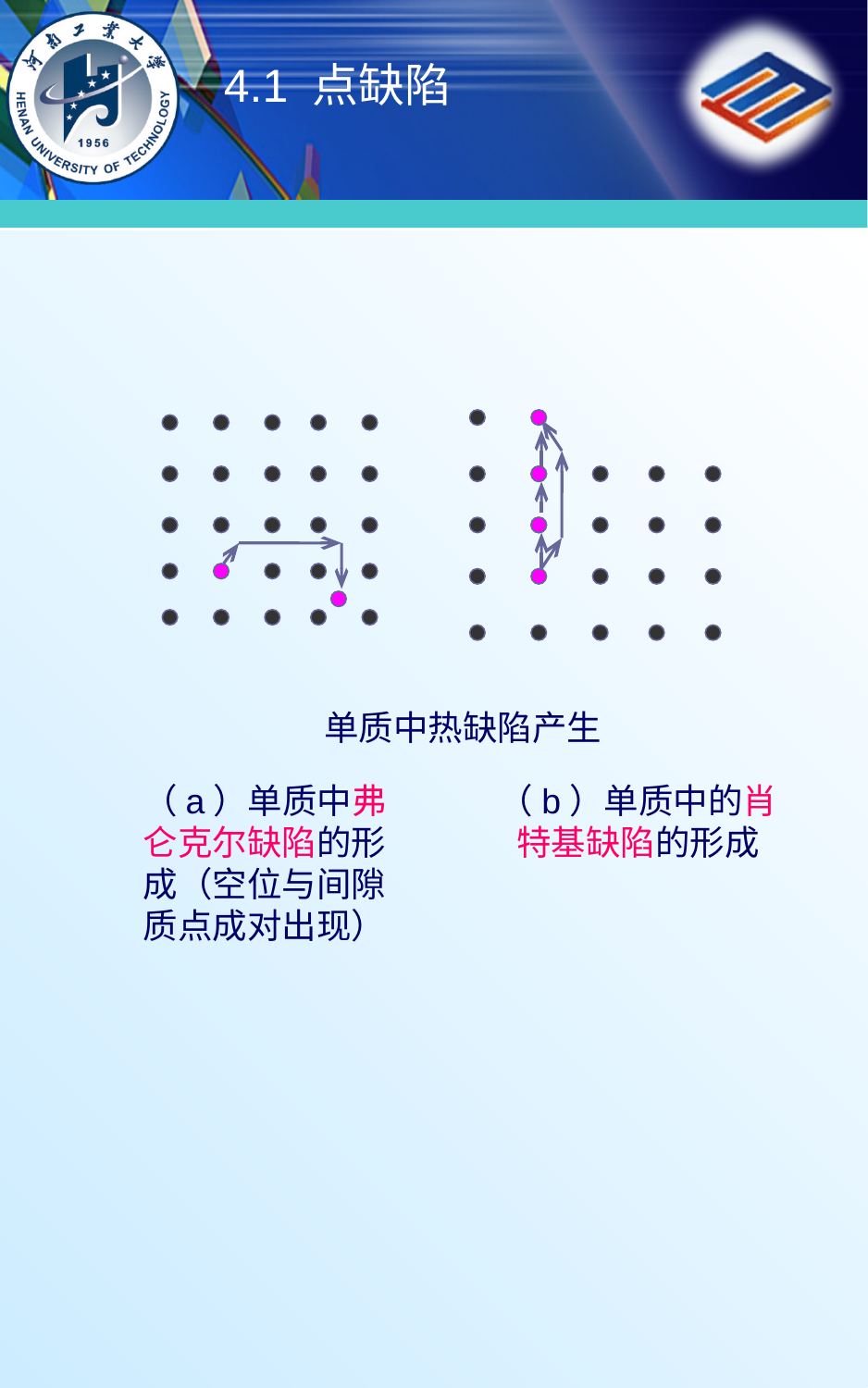

4.1 点缺陷

单质中热缺陷产生
（b）单质中的肖特基缺陷的形成
（a）单质中弗仑克尔缺陷的形成（空位与间隙质点成对出现）